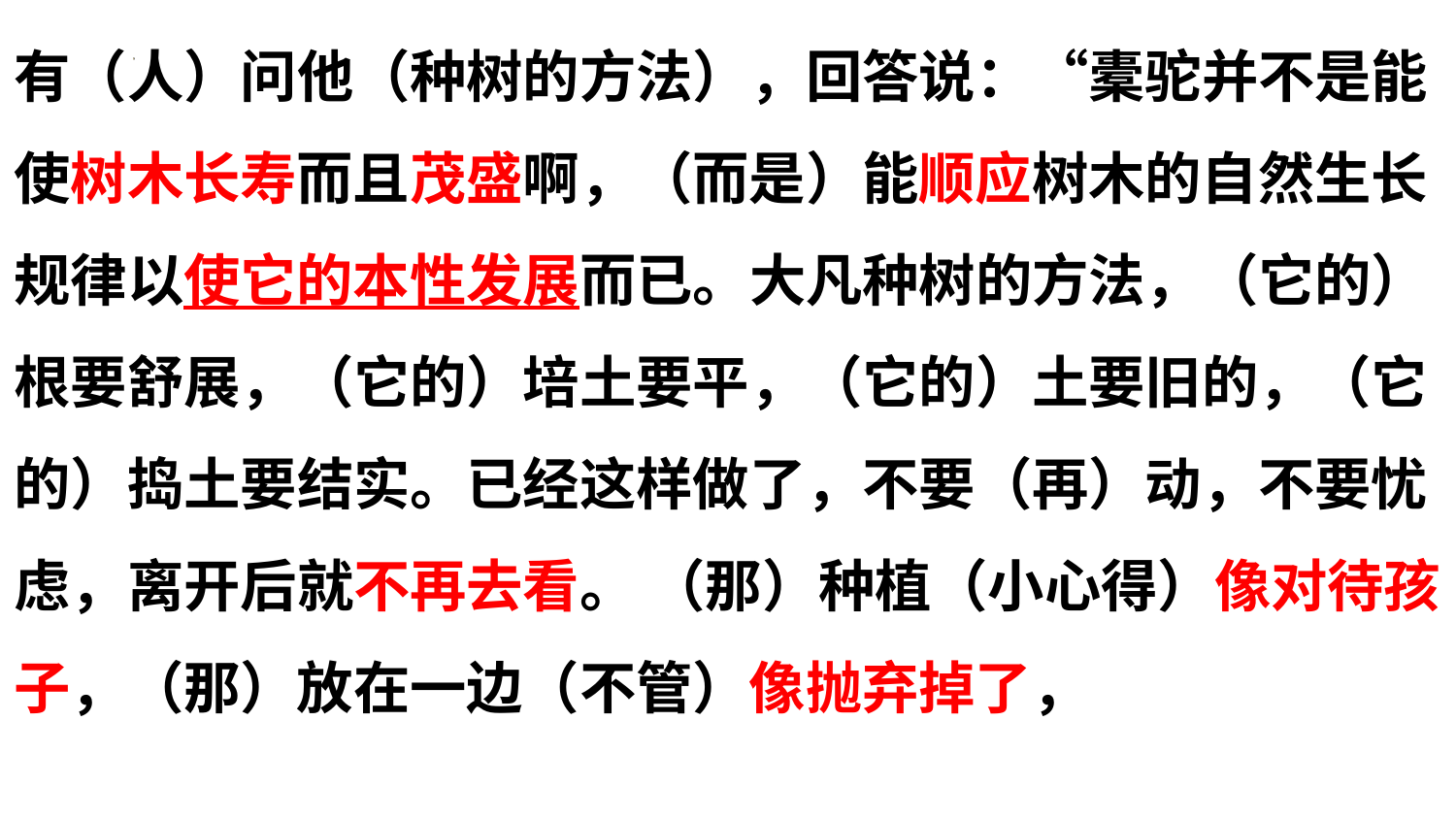

有（人）问他（种树的方法），回答说：“橐驼并不是能使树木长寿而且茂盛啊，（而是）能顺应树木的自然生长规律以使它的本性发展而已。大凡种树的方法，（它的）根要舒展，（它的）培土要平，（它的）土要旧的，（它的）捣土要结实。已经这样做了，不要（再）动，不要忧虑，离开后就不再去看。 （那）种植（小心得）像对待孩子，（那）放在一边（不管）像抛弃掉了，